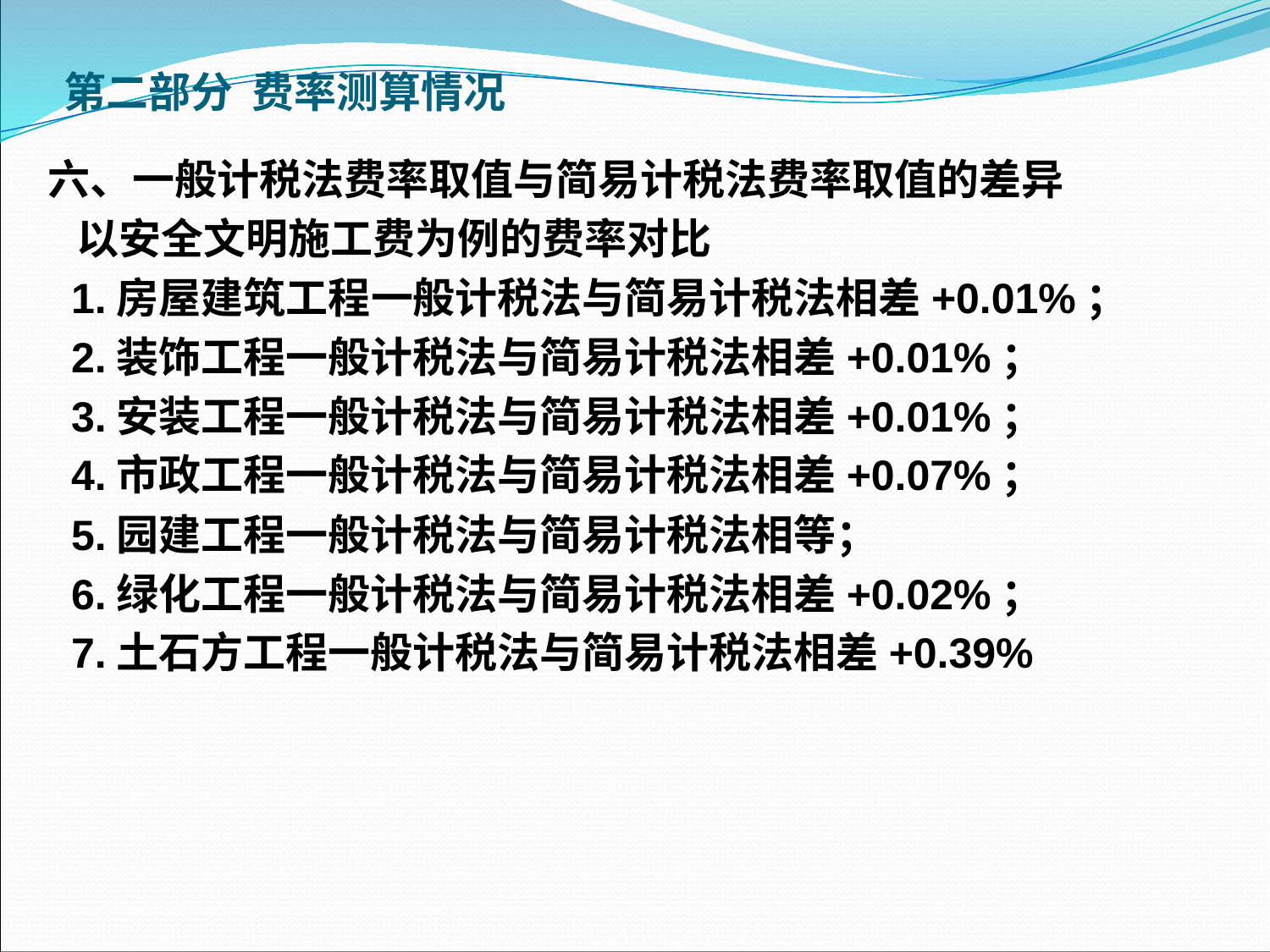

第二部分  费率测算情况
六、一般计税法费率取值与简易计税法费率取值的差异
  以安全文明施工费为例的费率对比
  1.房屋建筑工程一般计税法与简易计税法相差+0.01%；
  2.装饰工程一般计税法与简易计税法相差+0.01%；
  3.安装工程一般计税法与简易计税法相差+0.01%；
  4.市政工程一般计税法与简易计税法相差+0.07%；
  5.园建工程一般计税法与简易计税法相等；
  6.绿化工程一般计税法与简易计税法相差+0.02%；
  7.土石方工程一般计税法与简易计税法相差+0.39%